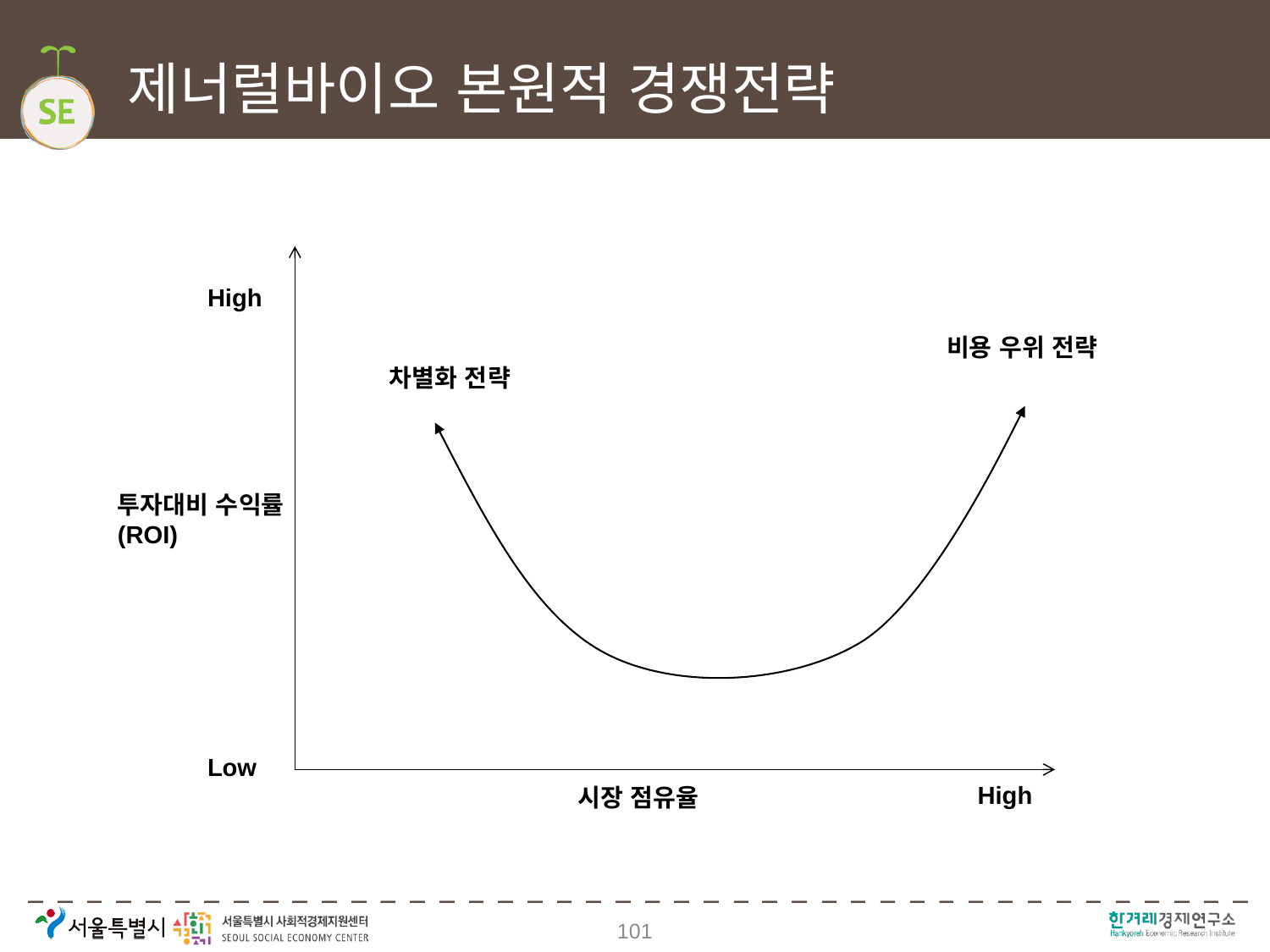

# 제너럴바이오 본원적 경쟁전략
High
비용 우위 전략
차별화 전략

투자대비 수익률(ROI)
Low
High
시장 점유율
101